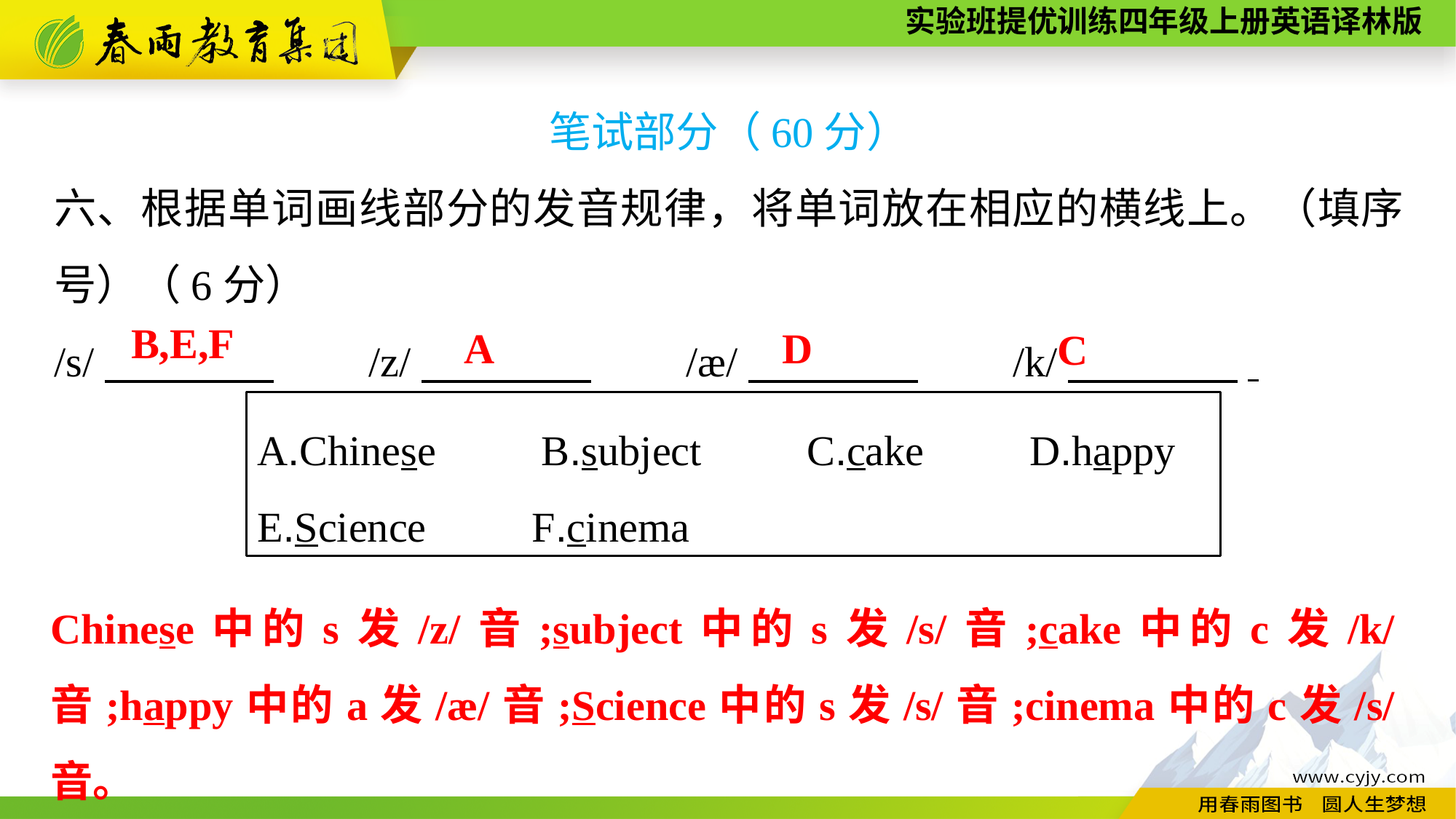

笔试部分（60分）
六、根据单词画线部分的发音规律，将单词放在相应的横线上。（填序号）（6分）
/s/　　　　　　/z/　　　　　　/æ/　　　　　　/k/　　　　.
B,E,F
D
A
C
A.Chinese　　B.subject　　C.cake　　D.happy
E.Science　　F.cinema
Chinese中的s发/z/音;subject中的s发/s/音;cake中的c发/k/音;happy中的a发/æ/音;Science中的s发/s/音;cinema中的c发/s/音。